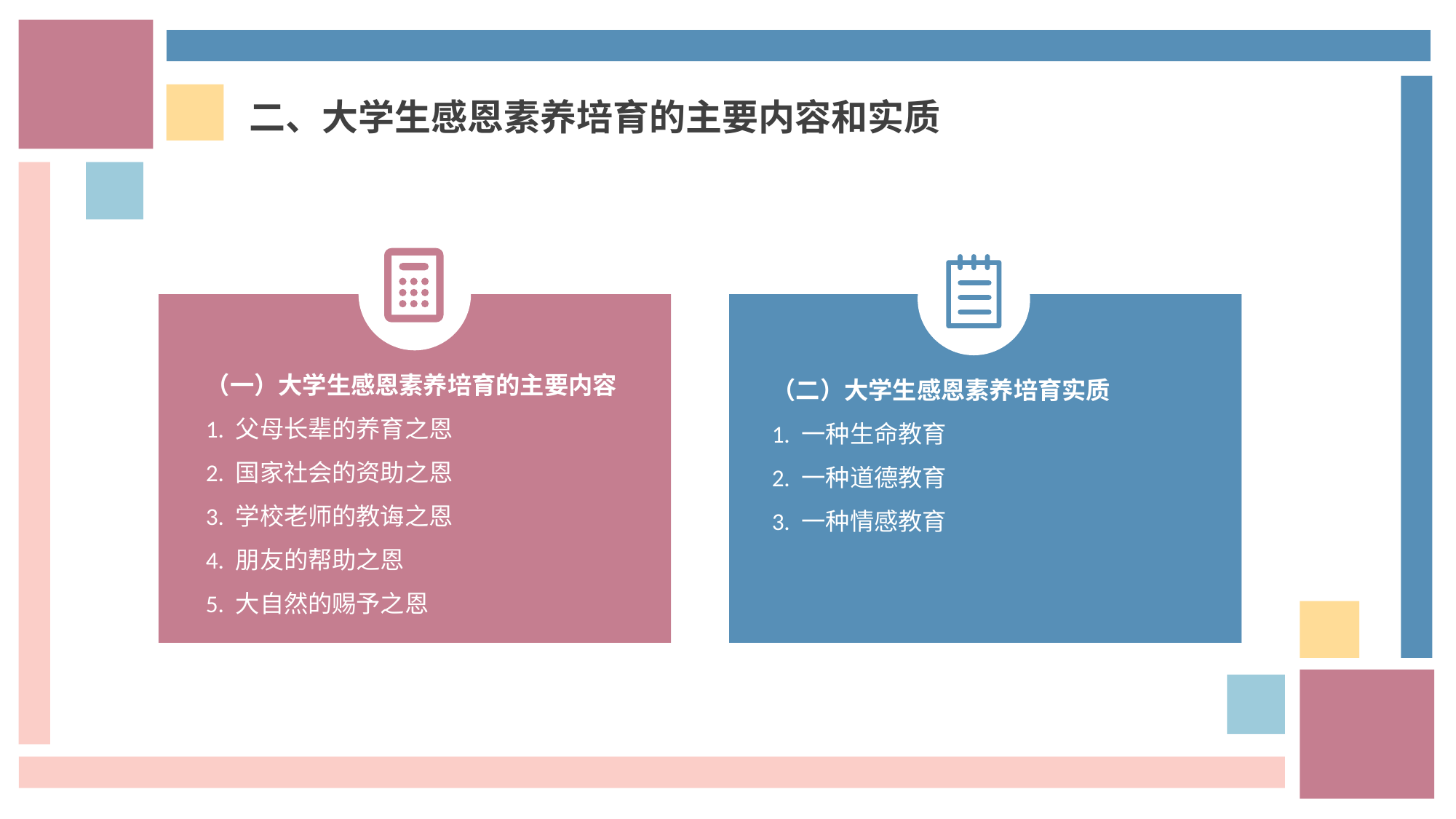

二、大学生感恩素养培育的主要内容和实质

（一）大学生感恩素养培育的主要内容
1. 父母长辈的养育之恩
2. 国家社会的资助之恩
3. 学校老师的教诲之恩
4. 朋友的帮助之恩
5. 大自然的赐予之恩
（二）大学生感恩素养培育实质
1. 一种生命教育
2. 一种道德教育
3. 一种情感教育